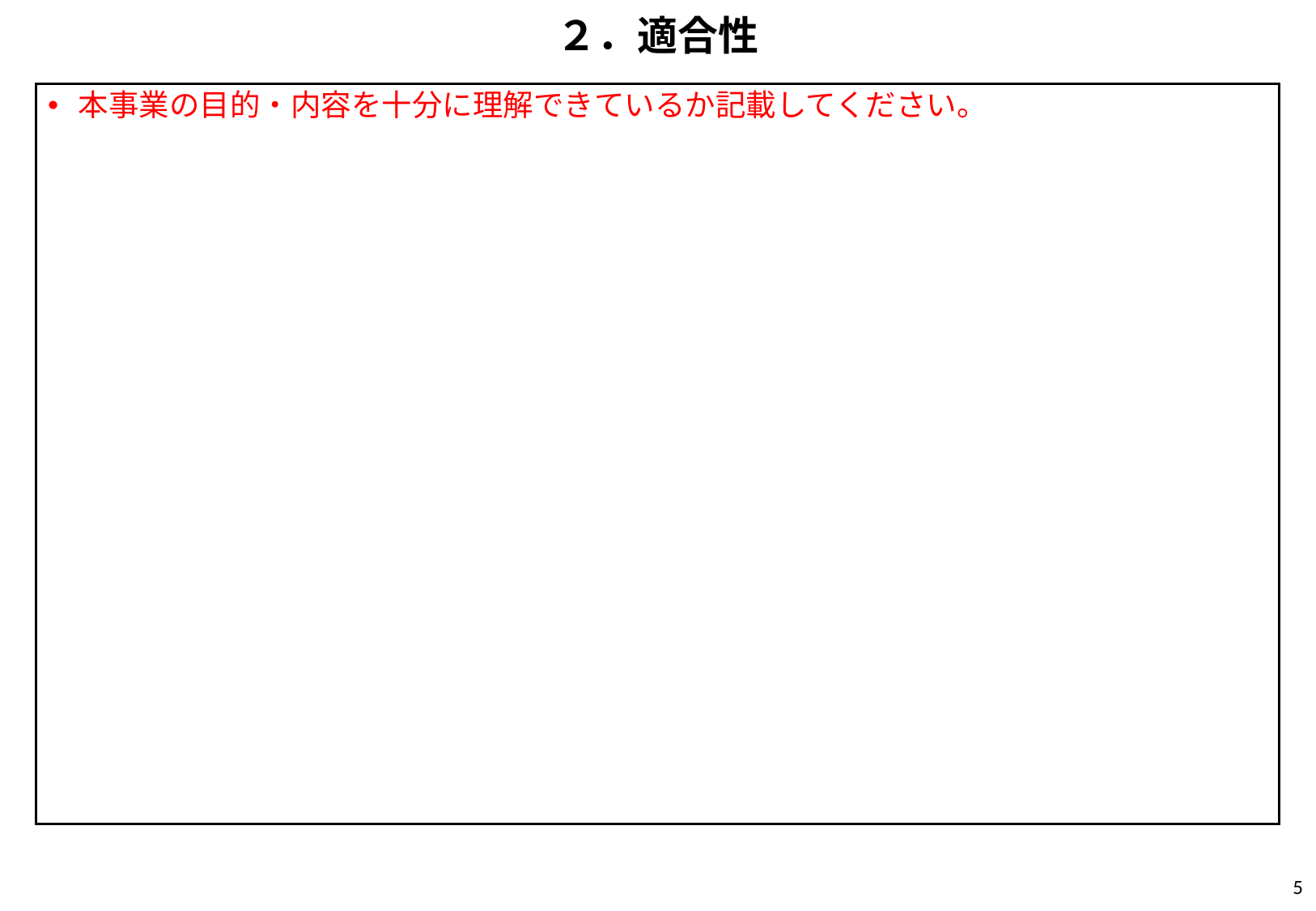

# ２．適合性
本事業の目的・内容を十分に理解できているか記載してください。

5